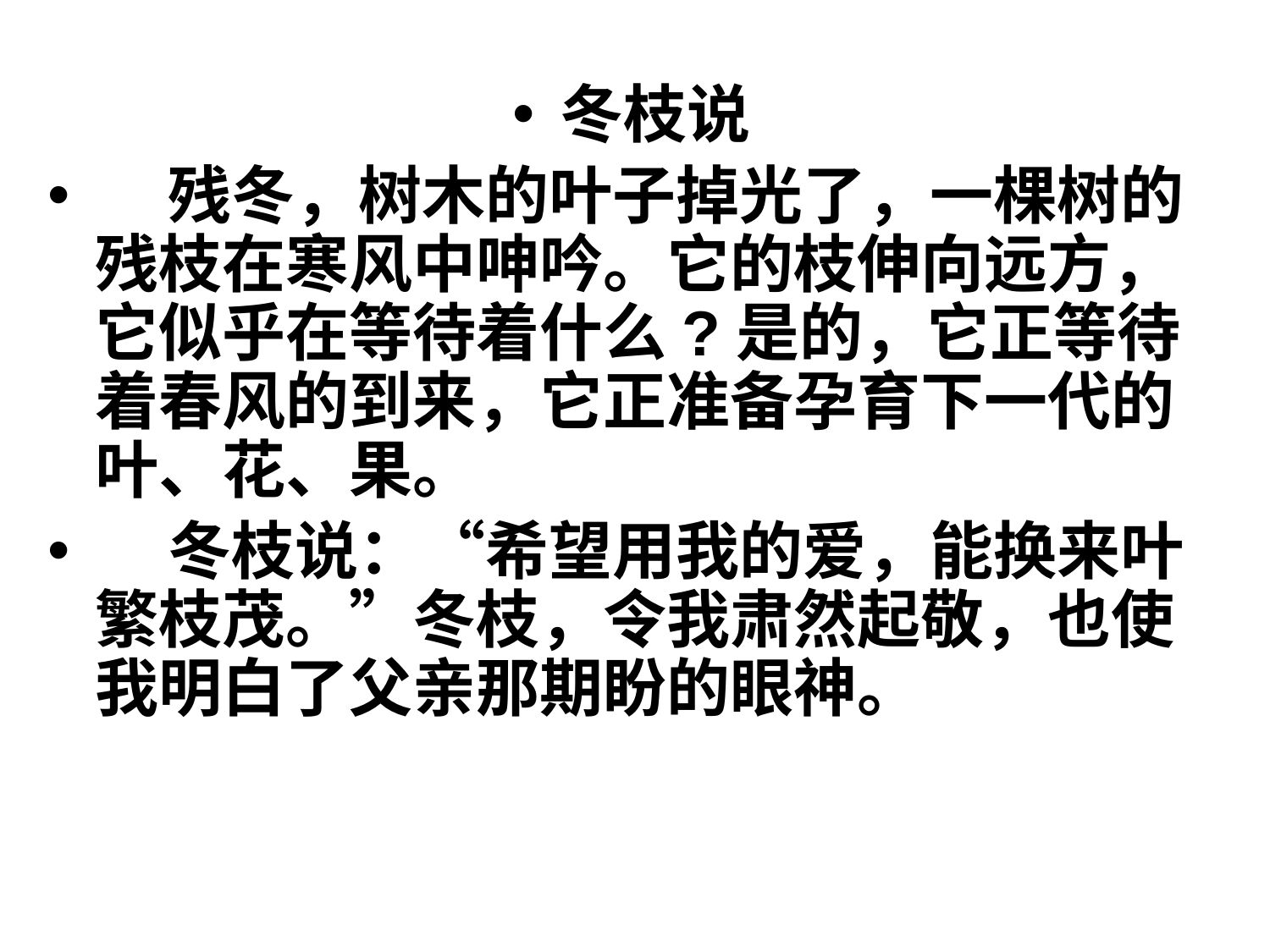

冬枝说
    残冬，树木的叶子掉光了，一棵树的残枝在寒风中呻吟。它的枝伸向远方，它似乎在等待着什么?是的，它正等待着春风的到来，它正准备孕育下一代的叶、花、果。
    冬枝说：“希望用我的爱，能换来叶繁枝茂。”冬枝，令我肃然起敬，也使我明白了父亲那期盼的眼神。